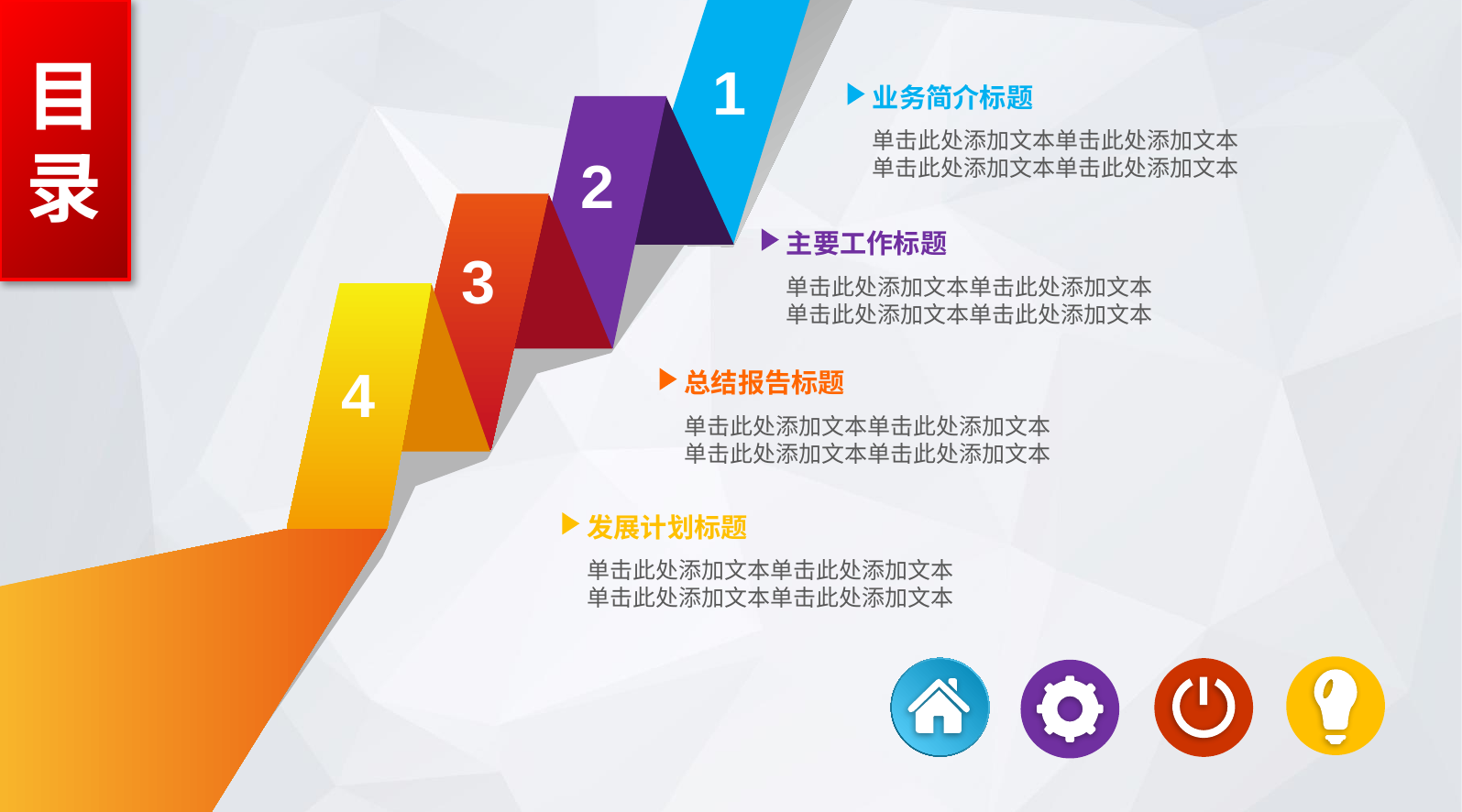

目
录
1
业务简介标题
单击此处添加文本单击此处添加文本
单击此处添加文本单击此处添加文本

2
主要工作标题
单击此处添加文本单击此处添加文本
单击此处添加文本单击此处添加文本

3
4
总结报告标题
单击此处添加文本单击此处添加文本
单击此处添加文本单击此处添加文本

发展计划标题
单击此处添加文本单击此处添加文本
单击此处添加文本单击此处添加文本